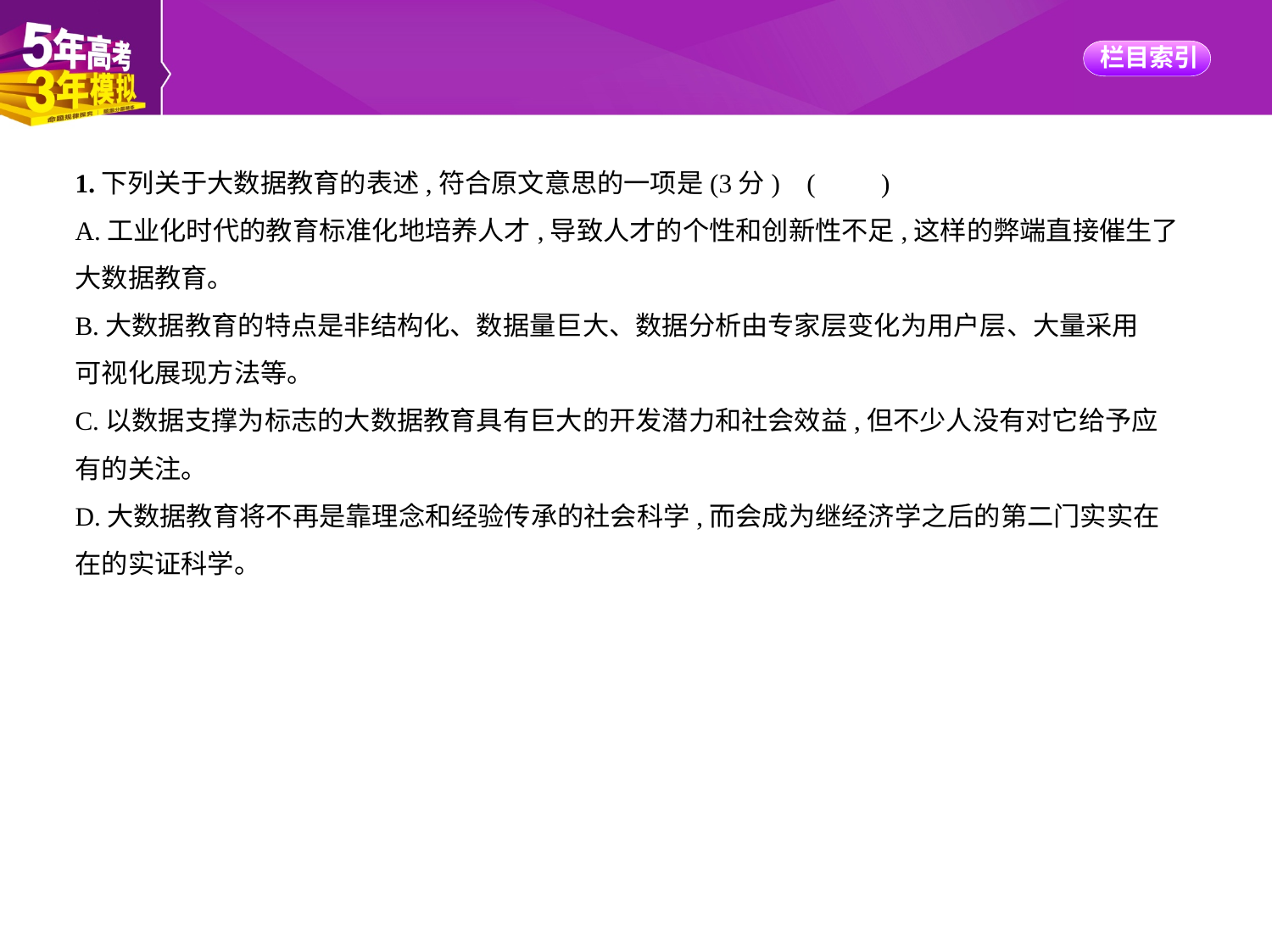

1.下列关于大数据教育的表述,符合原文意思的一项是(3分) (　　)
A.工业化时代的教育标准化地培养人才,导致人才的个性和创新性不足,这样的弊端直接催生了
大数据教育。
B.大数据教育的特点是非结构化、数据量巨大、数据分析由专家层变化为用户层、大量采用
可视化展现方法等。
C.以数据支撑为标志的大数据教育具有巨大的开发潜力和社会效益,但不少人没有对它给予应
有的关注。
D.大数据教育将不再是靠理念和经验传承的社会科学,而会成为继经济学之后的第二门实实在
在的实证科学。